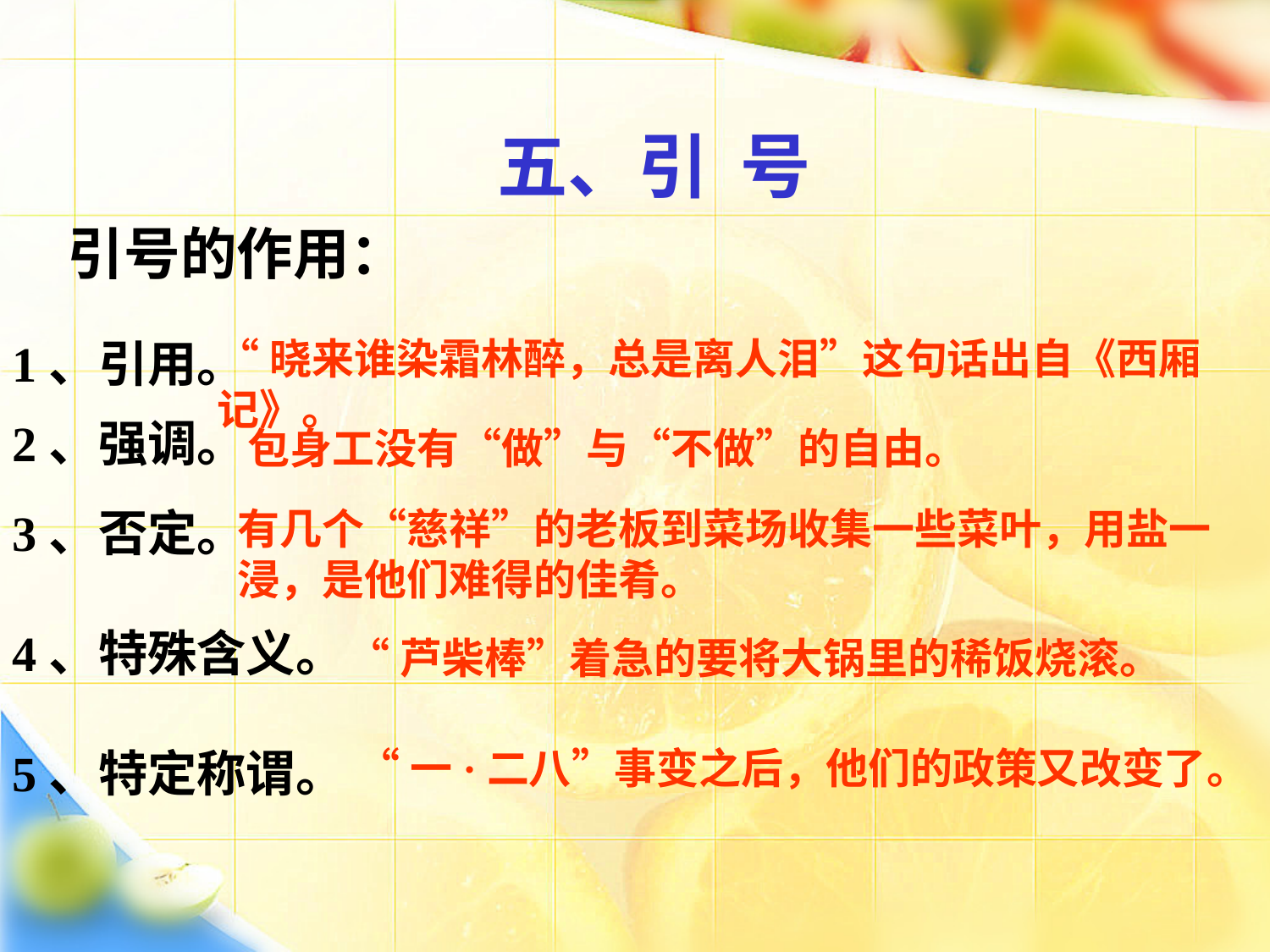

五、引  号
引号的作用：

1、引用。
“晓来谁染霜林醉，总是离人泪”这句话出自《西厢记》。
2、强调。
包身工没有“做”与“不做”的自由。
3、否定。
有几个“慈祥”的老板到菜场收集一些菜叶，用盐一浸，是他们难得的佳肴。
4、特殊含义。
“芦柴棒”着急的要将大锅里的稀饭烧滚。
5、特定称谓。
“一·二八”事变之后，他们的政策又改变了。